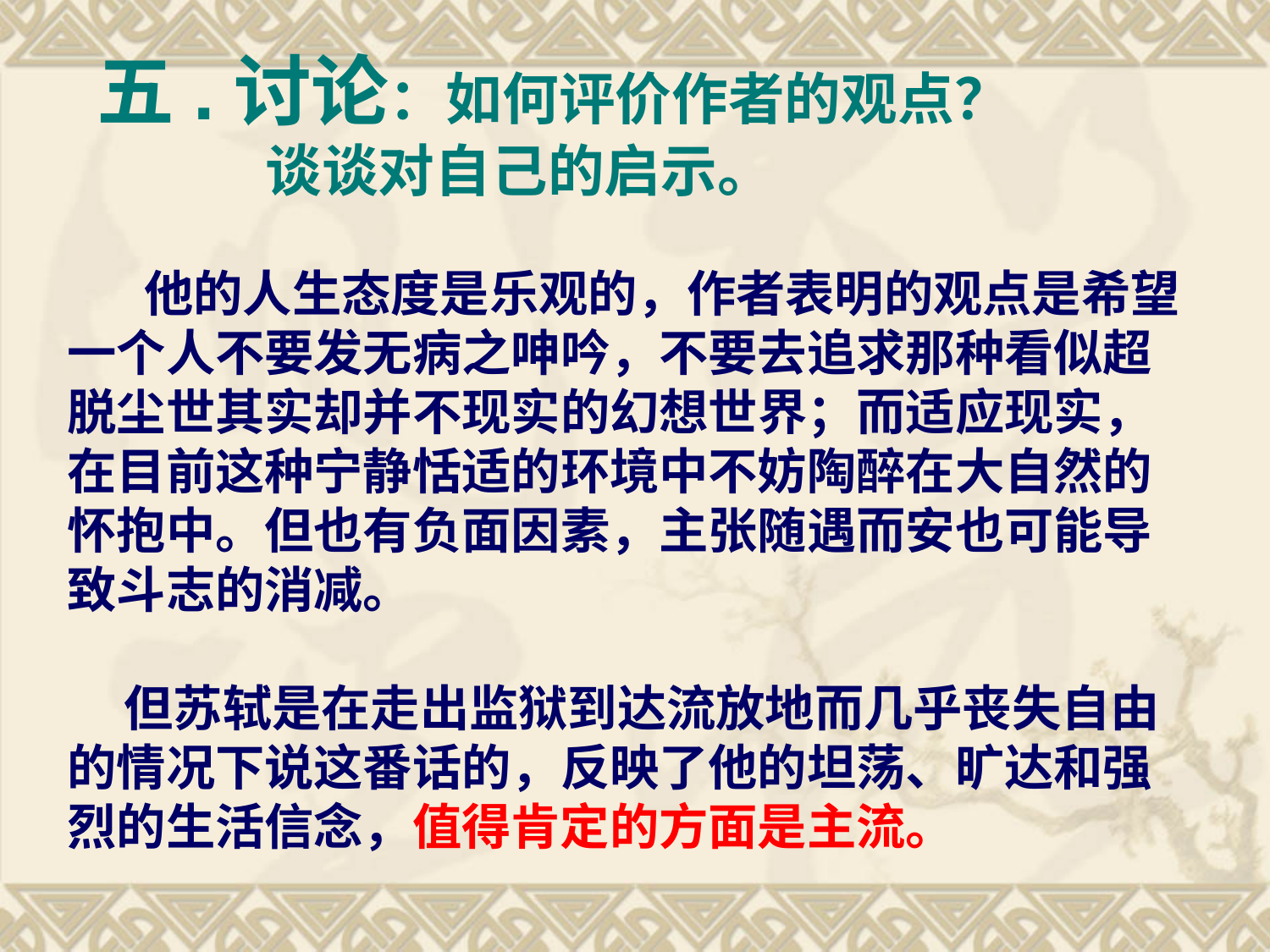

五.讨论：如何评价作者的观点？
             谈谈对自己的启示。
       他的人生态度是乐观的，作者表明的观点是希望一个人不要发无病之呻吟，不要去追求那种看似超脱尘世其实却并不现实的幻想世界；而适应现实，在目前这种宁静恬适的环境中不妨陶醉在大自然的怀抱中。但也有负面因素，主张随遇而安也可能导致斗志的消减。

    但苏轼是在走出监狱到达流放地而几乎丧失自由的情况下说这番话的，反映了他的坦荡、旷达和强烈的生活信念，值得肯定的方面是主流。